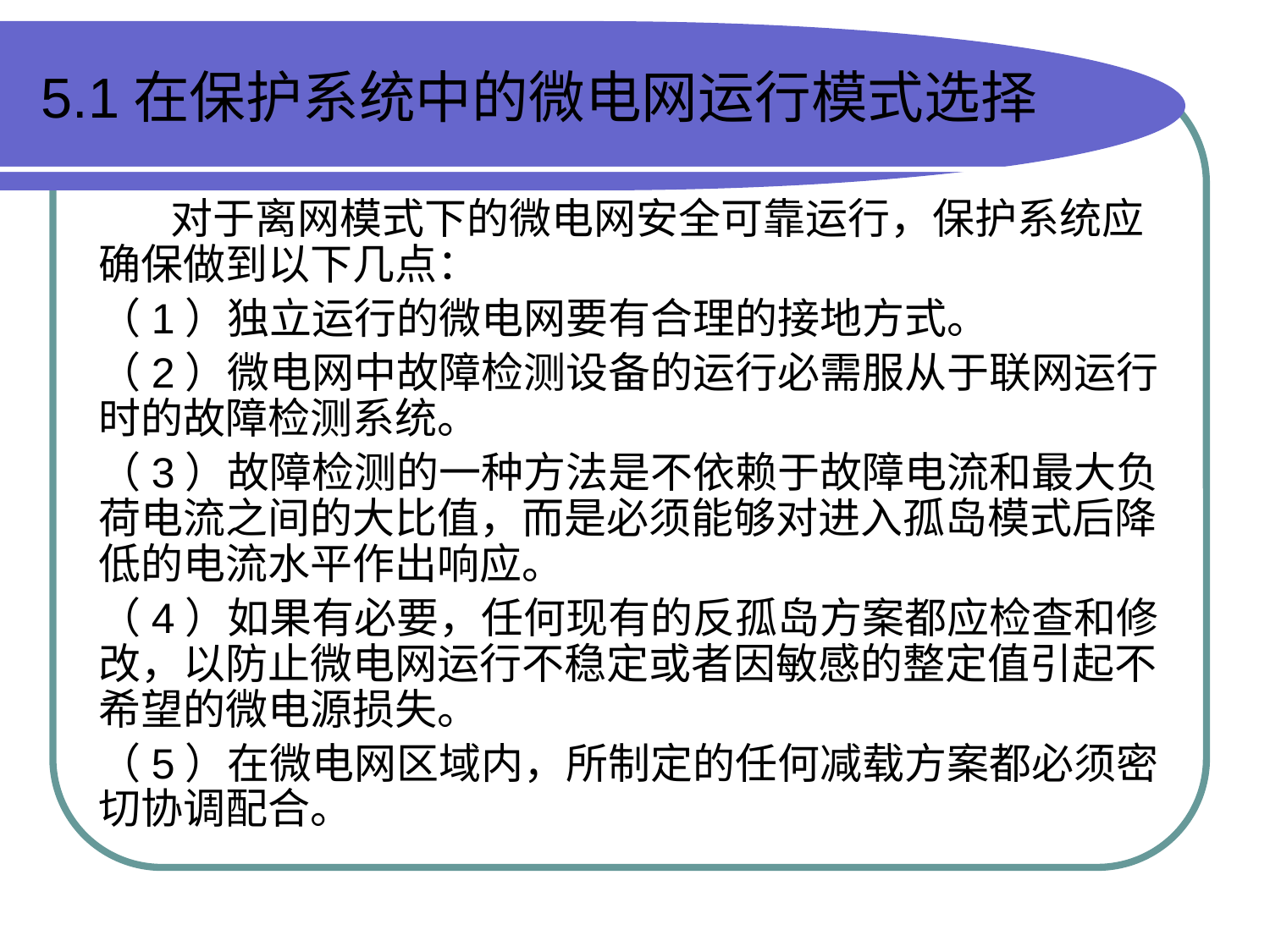

# 5.1在保护系统中的微电网运行模式选择
       对于离网模式下的微电网安全可靠运行，保护系统应确保做到以下几点：
（1）独立运行的微电网要有合理的接地方式。
（2）微电网中故障检测设备的运行必需服从于联网运行时的故障检测系统。
（3）故障检测的一种方法是不依赖于故障电流和最大负荷电流之间的大比值，而是必须能够对进入孤岛模式后降低的电流水平作出响应。
（4）如果有必要，任何现有的反孤岛方案都应检查和修改，以防止微电网运行不稳定或者因敏感的整定值引起不希望的微电源损失。
（5）在微电网区域内，所制定的任何减载方案都必须密切协调配合。
74